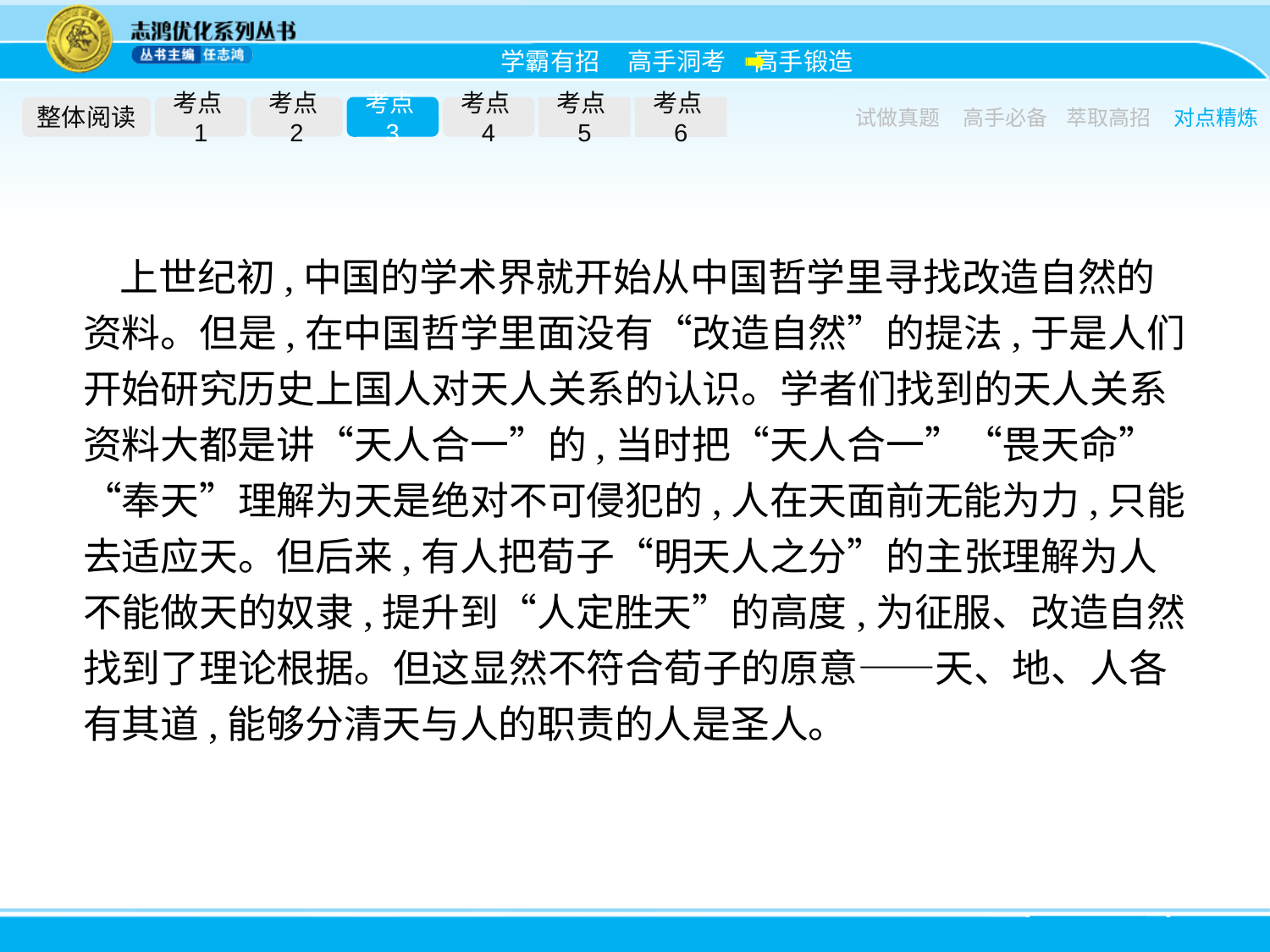

整体阅读
考点1
考点2
考点3
考点4
考点5
考点6
试做真题
高手必备
萃取高招
对点精炼
上世纪初,中国的学术界就开始从中国哲学里寻找改造自然的资料。但是,在中国哲学里面没有“改造自然”的提法,于是人们开始研究历史上国人对天人关系的认识。学者们找到的天人关系资料大都是讲“天人合一”的,当时把“天人合一”“畏天命”“奉天”理解为天是绝对不可侵犯的,人在天面前无能为力,只能去适应天。但后来,有人把荀子“明天人之分”的主张理解为人不能做天的奴隶,提升到“人定胜天”的高度,为征服、改造自然找到了理论根据。但这显然不符合荀子的原意——天、地、人各有其道,能够分清天与人的职责的人是圣人。